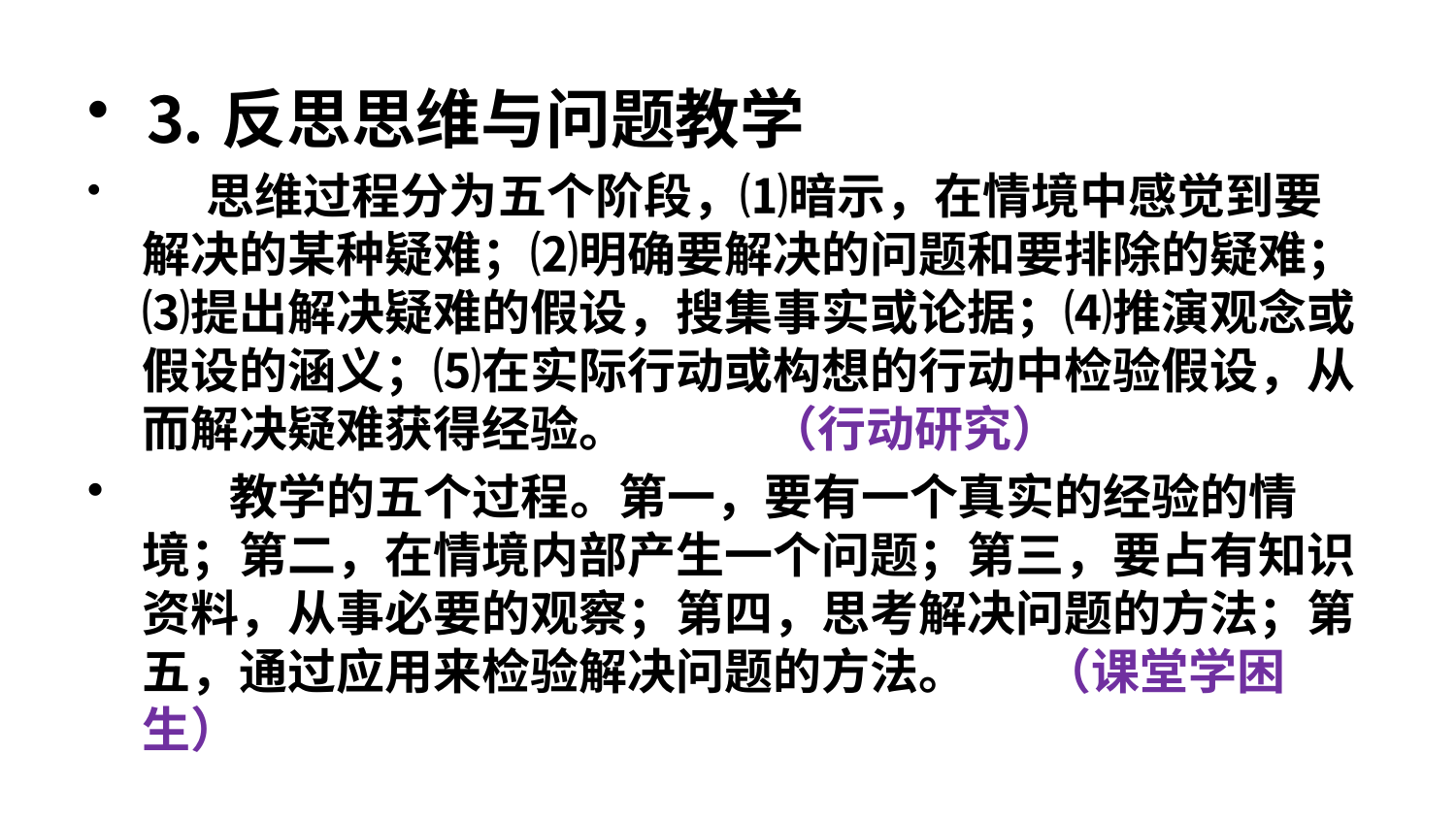

#
⒊反思思维与问题教学
      思维过程分为五个阶段，⑴暗示，在情境中感觉到要解决的某种疑难；⑵明确要解决的问题和要排除的疑难；⑶提出解决疑难的假设，搜集事实或论据；⑷推演观念或假设的涵义；⑸在实际行动或构想的行动中检验假设，从而解决疑难获得经验。             （行动研究）
       教学的五个过程。第一，要有一个真实的经验的情境；第二，在情境内部产生一个问题；第三，要占有知识资料，从事必要的观察；第四，思考解决问题的方法；第五，通过应用来检验解决问题的方法。       （课堂学困生）